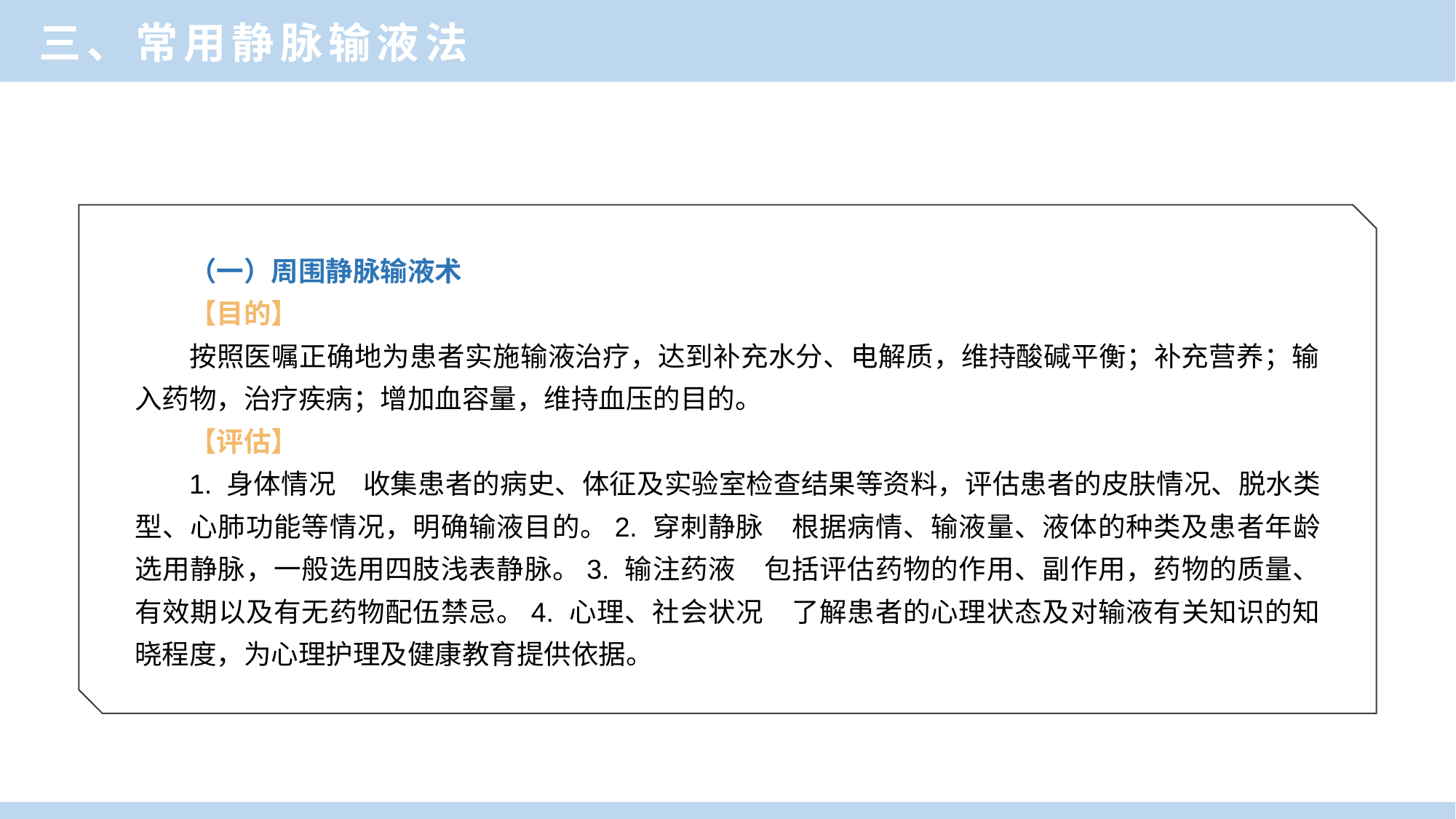

三、常用静脉输液法

（一）周围静脉输液术
【目的】
按照医嘱正确地为患者实施输液治疗，达到补充水分、电解质，维持酸碱平衡；补充营养；输入药物，治疗疾病；增加血容量，维持血压的目的。
【评估】
1. 身体情况　收集患者的病史、体征及实验室检查结果等资料，评估患者的皮肤情况、脱水类型、心肺功能等情况，明确输液目的。2. 穿刺静脉　根据病情、输液量、液体的种类及患者年龄选用静脉，一般选用四肢浅表静脉。3. 输注药液　包括评估药物的作用、副作用，药物的质量、有效期以及有无药物配伍禁忌。4. 心理、社会状况　了解患者的心理状态及对输液有关知识的知晓程度，为心理护理及健康教育提供依据。